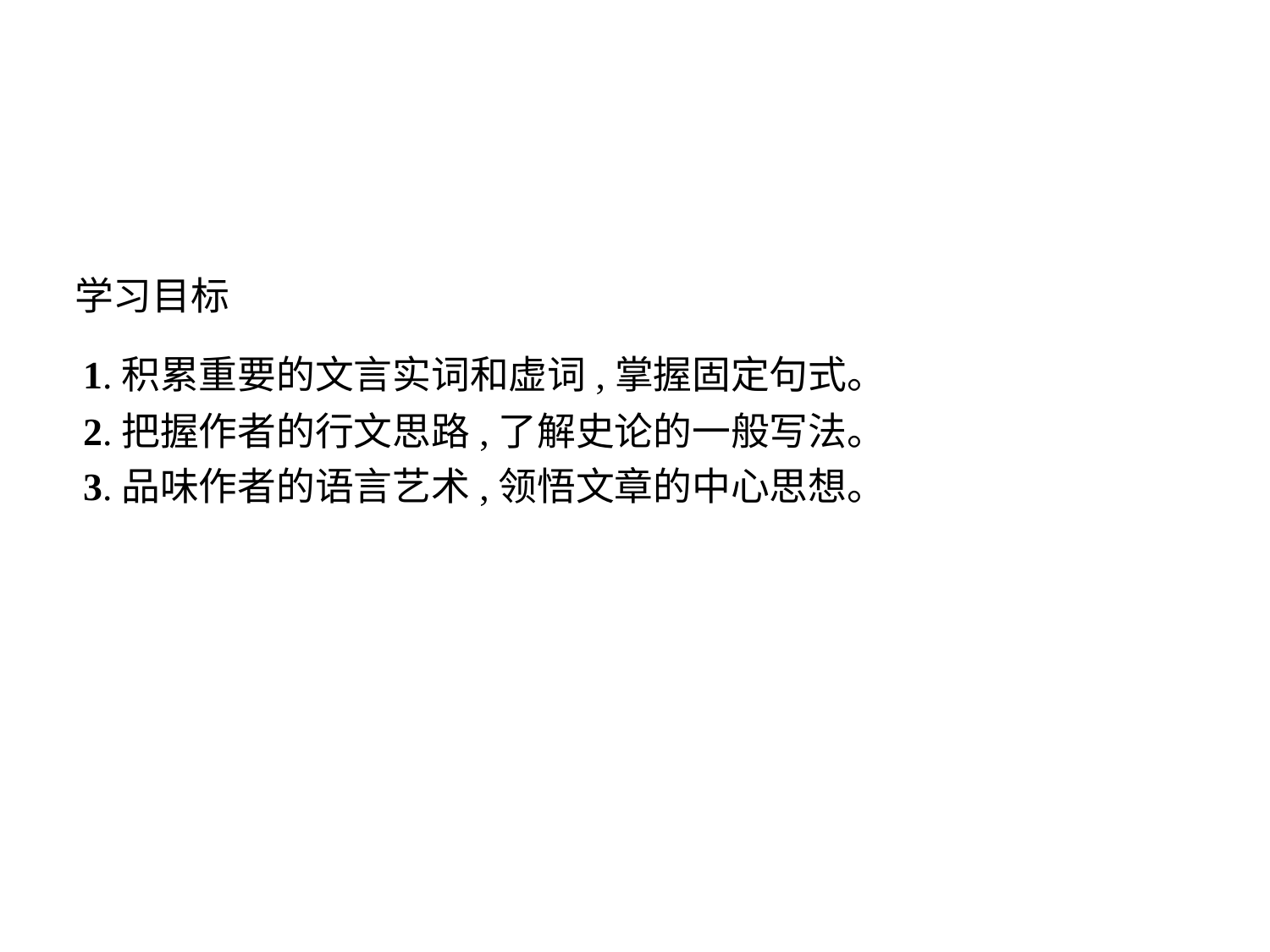

学习目标
1.积累重要的文言实词和虚词,掌握固定句式。
2.把握作者的行文思路,了解史论的一般写法。
3.品味作者的语言艺术,领悟文章的中心思想。